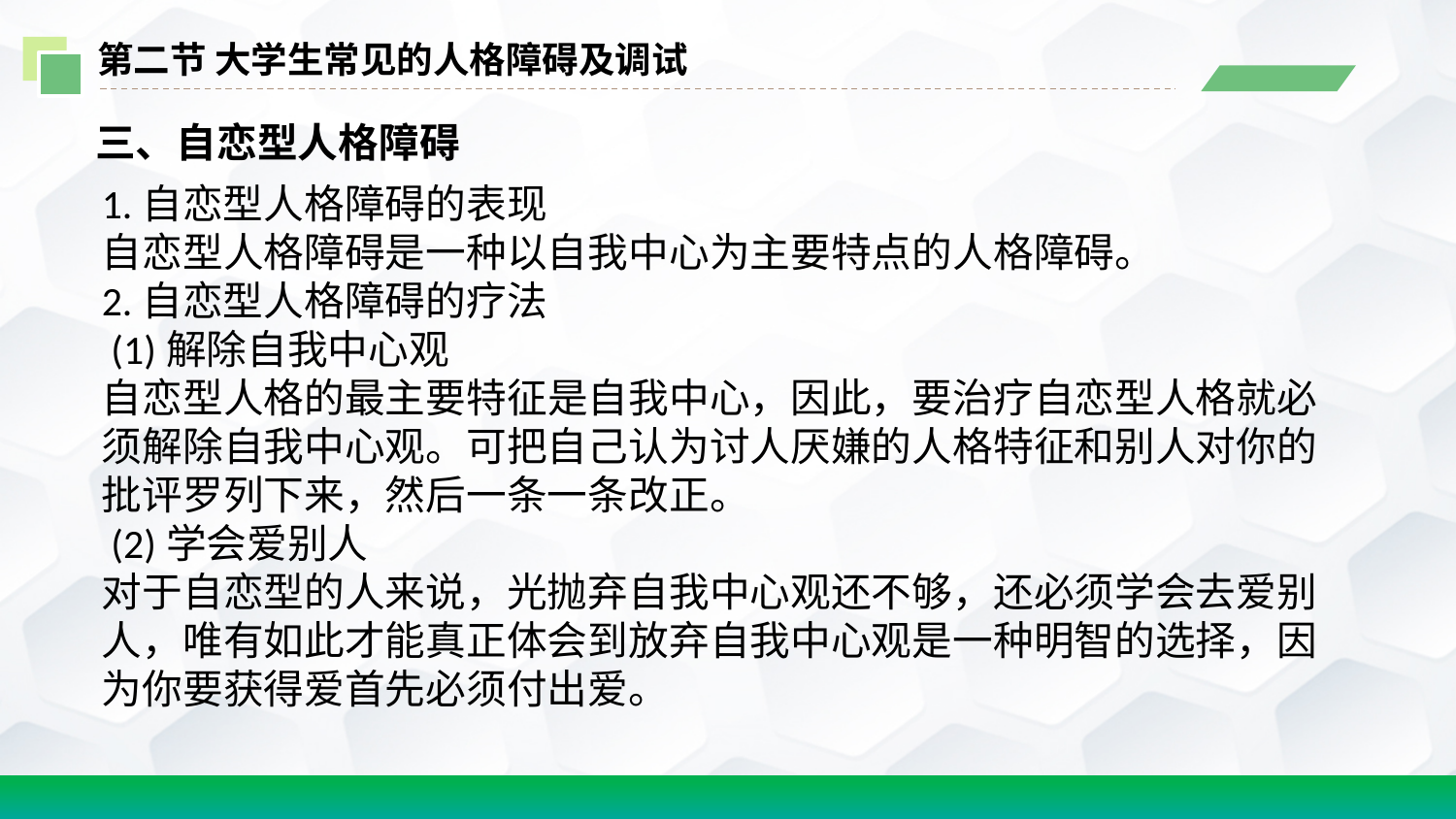

第二节 大学生常见的人格障碍及调试
三、自恋型人格障碍
1.自恋型人格障碍的表现
自恋型人格障碍是一种以自我中心为主要特点的人格障碍。
2.自恋型人格障碍的疗法
 (1)解除自我中心观
自恋型人格的最主要特征是自我中心，因此，要治疗自恋型人格就必须解除自我中心观。可把自己认为讨人厌嫌的人格特征和别人对你的批评罗列下来，然后一条一条改正。
 (2)学会爱别人
对于自恋型的人来说，光抛弃自我中心观还不够，还必须学会去爱别人，唯有如此才能真正体会到放弃自我中心观是一种明智的选择，因为你要获得爱首先必须付出爱。